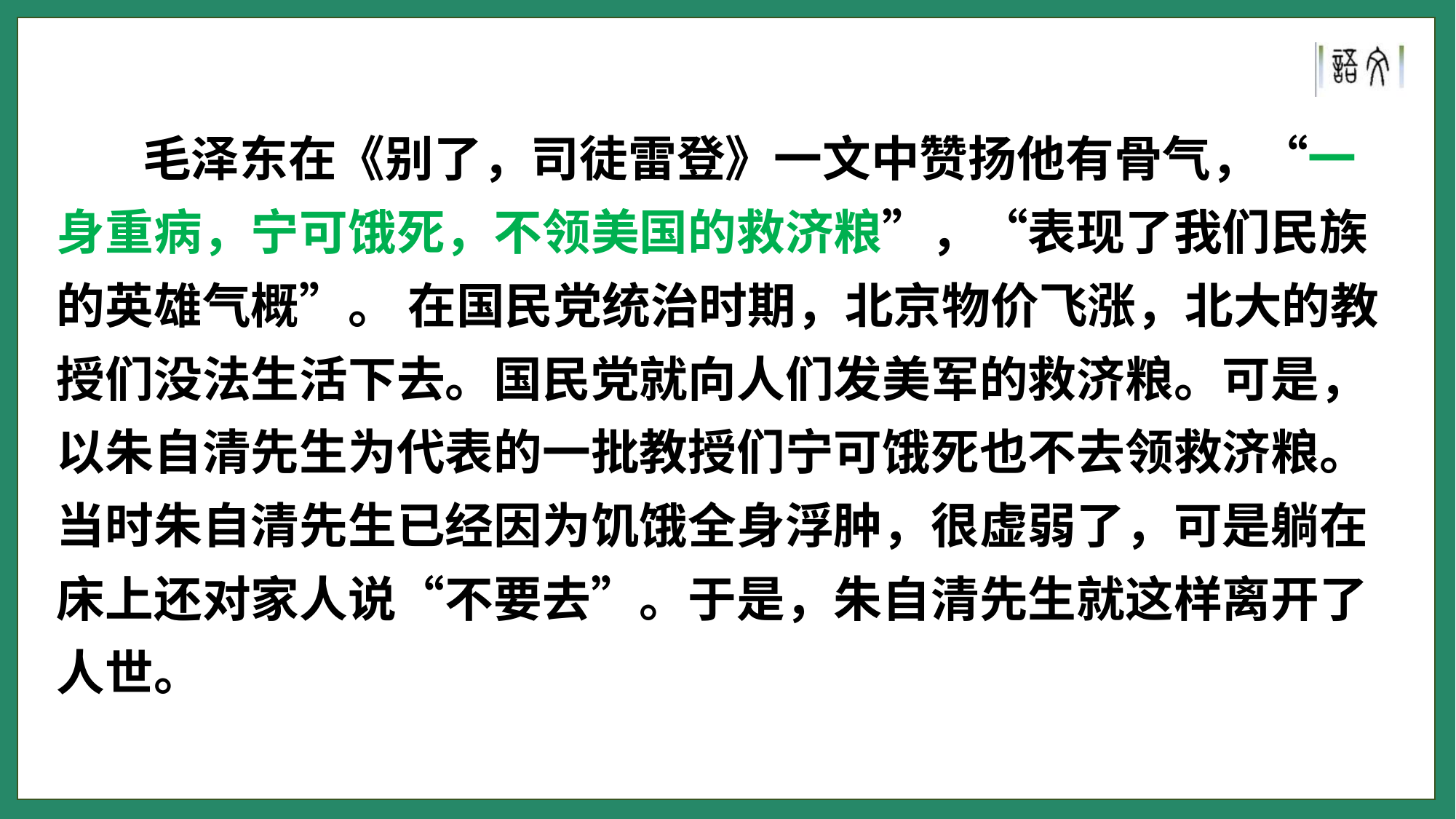

毛泽东在《别了，司徒雷登》一文中赞扬他有骨气，“一身重病，宁可饿死，不领美国的救济粮”，“表现了我们民族的英雄气概”。 在国民党统治时期，北京物价飞涨，北大的教授们没法生活下去。国民党就向人们发美军的救济粮。可是，以朱自清先生为代表的一批教授们宁可饿死也不去领救济粮。当时朱自清先生已经因为饥饿全身浮肿，很虚弱了，可是躺在床上还对家人说“不要去”。于是，朱自清先生就这样离开了人世。